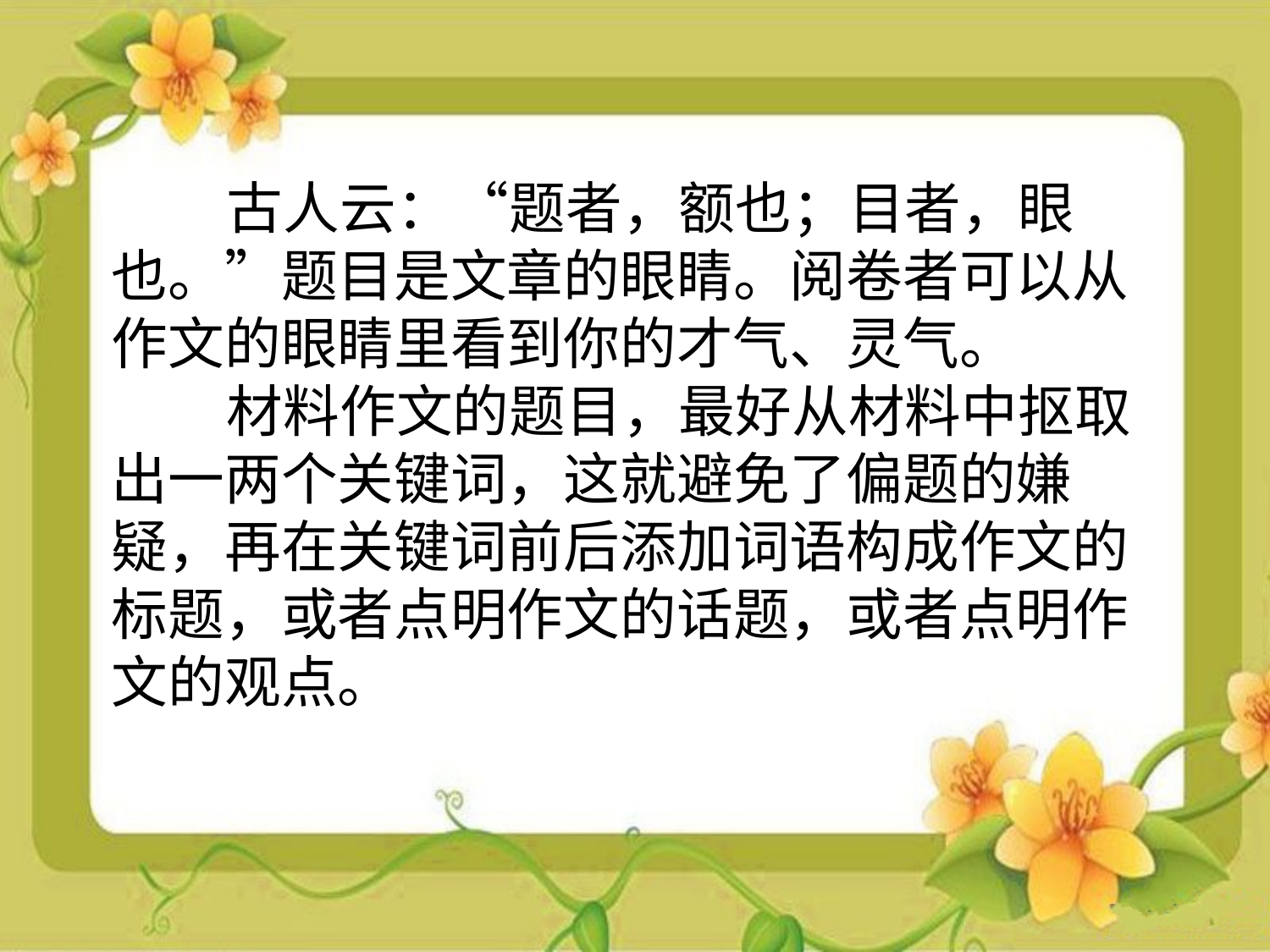

古人云：“题者，额也；目者，眼也。”题目是文章的眼睛。阅卷者可以从作文的眼睛里看到你的才气、灵气。
        材料作文的题目，最好从材料中抠取出一两个关键词，这就避免了偏题的嫌疑，再在关键词前后添加词语构成作文的标题，或者点明作文的话题，或者点明作文的观点。